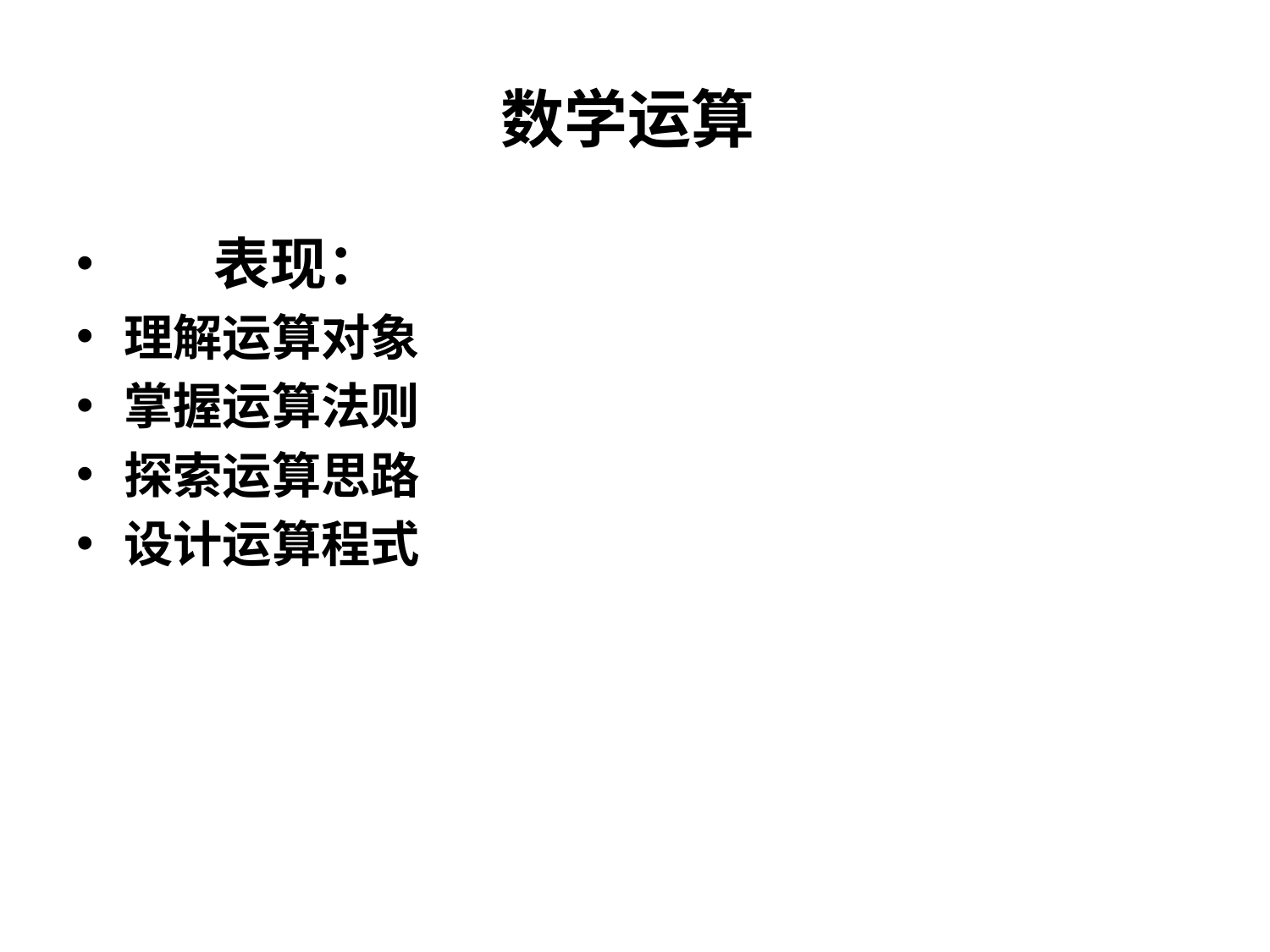

# 数学运算
       表现：
理解运算对象
掌握运算法则
探索运算思路
设计运算程式